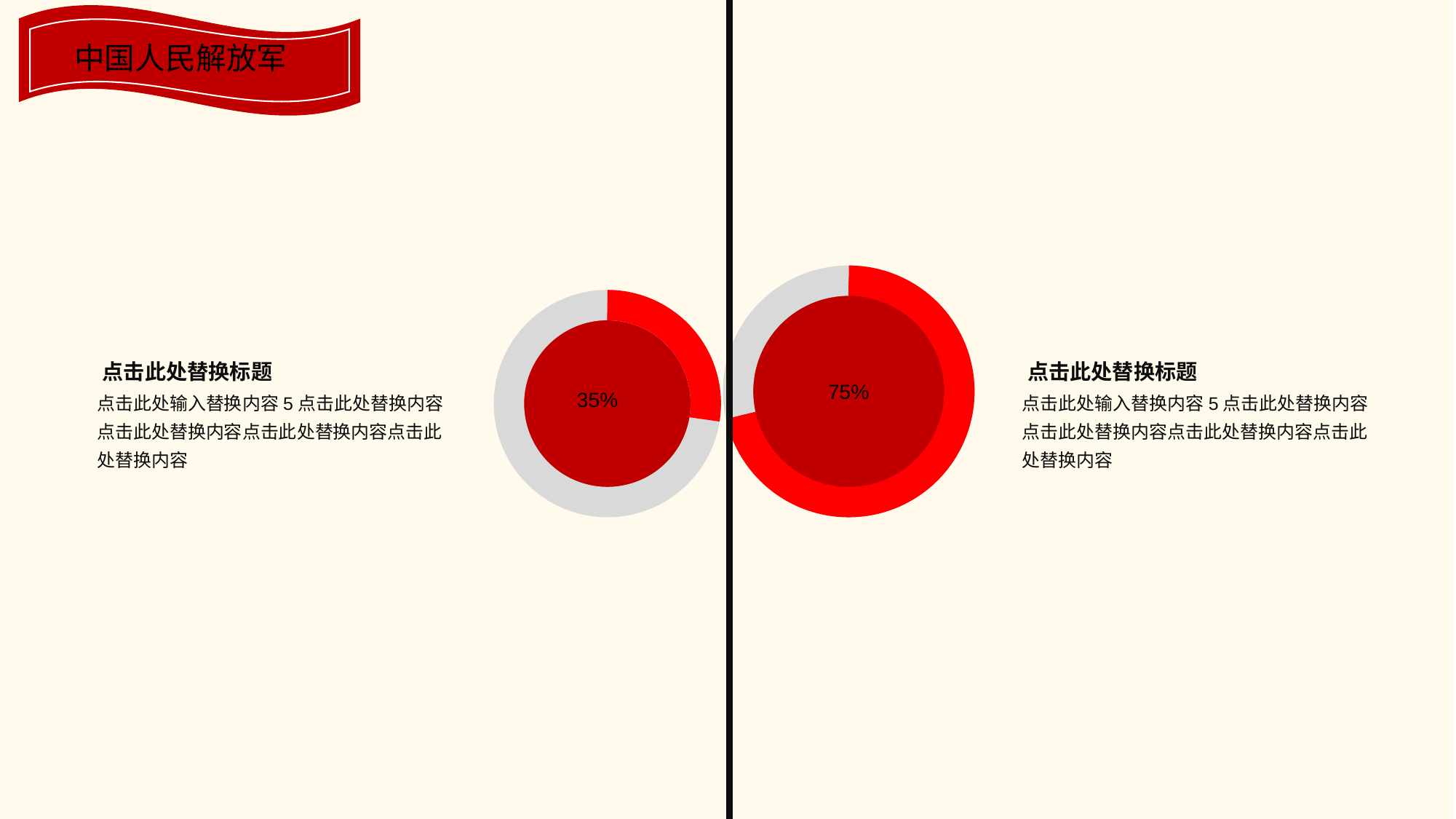

中国人民解放军

点击此处替换标题
点击此处替换标题
75%
点击此处输入替换内容5点击此处替换内容点击此处替换内容点击此处替换内容点击此处替换内容
35%
点击此处输入替换内容5点击此处替换内容点击此处替换内容点击此处替换内容点击此处替换内容